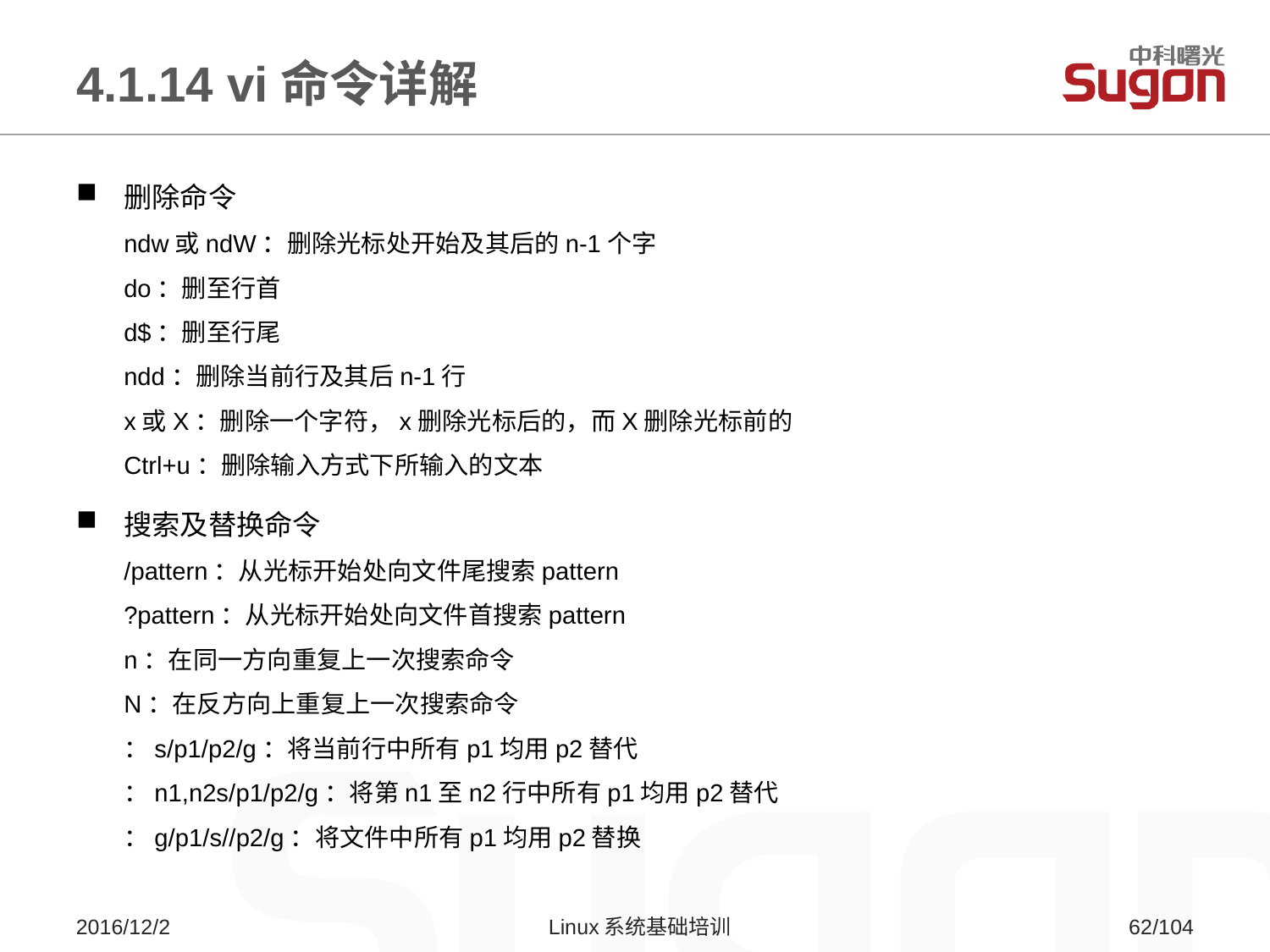

# 4.1.14 vi命令详解
删除命令
ndw或ndW：删除光标处开始及其后的n-1个字
do：删至行首
d$：删至行尾
ndd：删除当前行及其后n-1行
x或X：删除一个字符，x删除光标后的，而X删除光标前的
Ctrl+u：删除输入方式下所输入的文本
搜索及替换命令
/pattern：从光标开始处向文件尾搜索pattern
?pattern：从光标开始处向文件首搜索pattern
n：在同一方向重复上一次搜索命令
N：在反方向上重复上一次搜索命令
：s/p1/p2/g：将当前行中所有p1均用p2替代
：n1,n2s/p1/p2/g：将第n1至n2行中所有p1均用p2替代
：g/p1/s//p2/g：将文件中所有p1均用p2替换